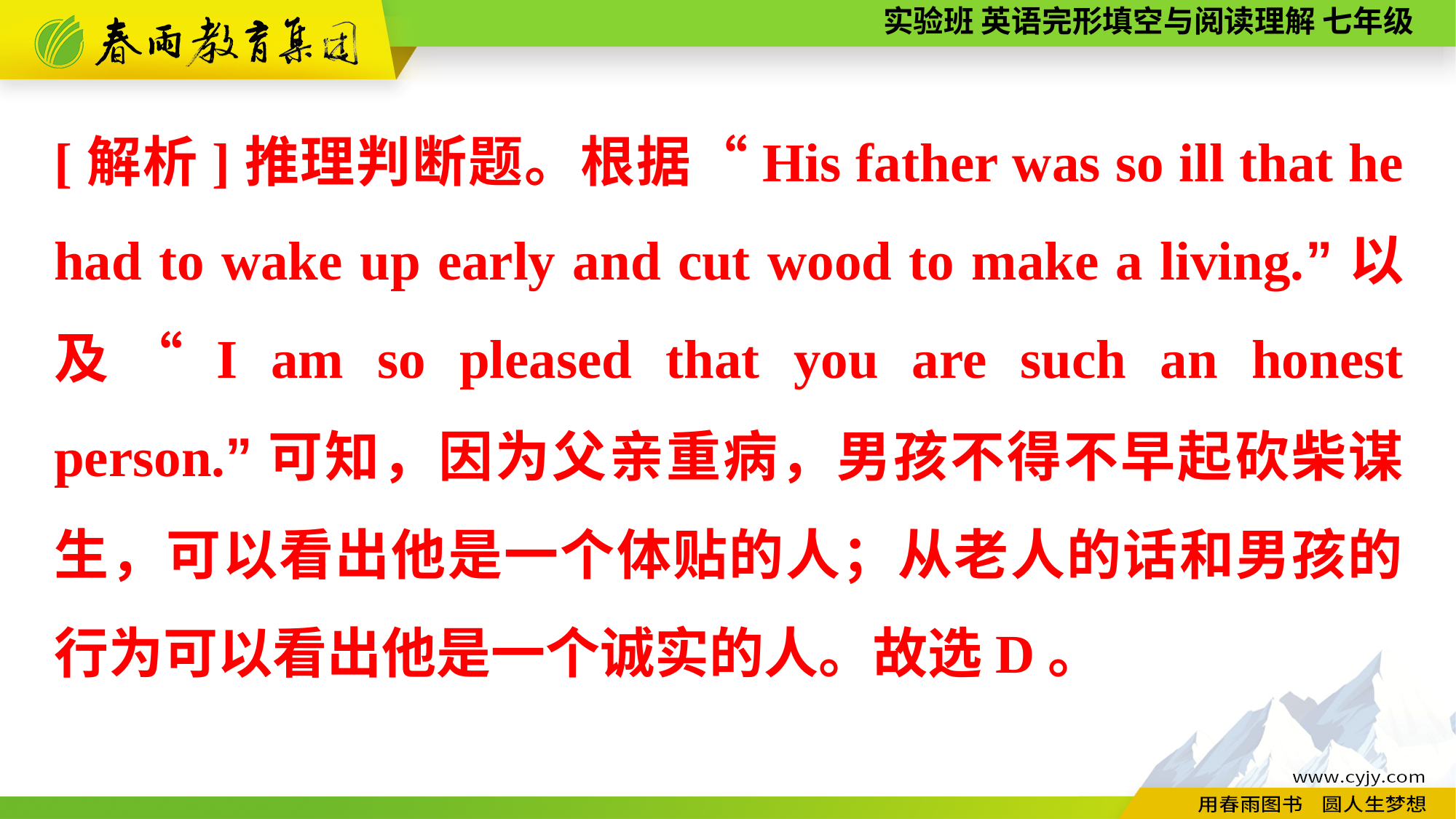

[解析]推理判断题。根据“His father was so ill that he had to wake up early and cut wood to make a living.”以及“I am so pleased that you are such an honest person.”可知，因为父亲重病，男孩不得不早起砍柴谋生，可以看出他是一个体贴的人；从老人的话和男孩的行为可以看出他是一个诚实的人。故选D。